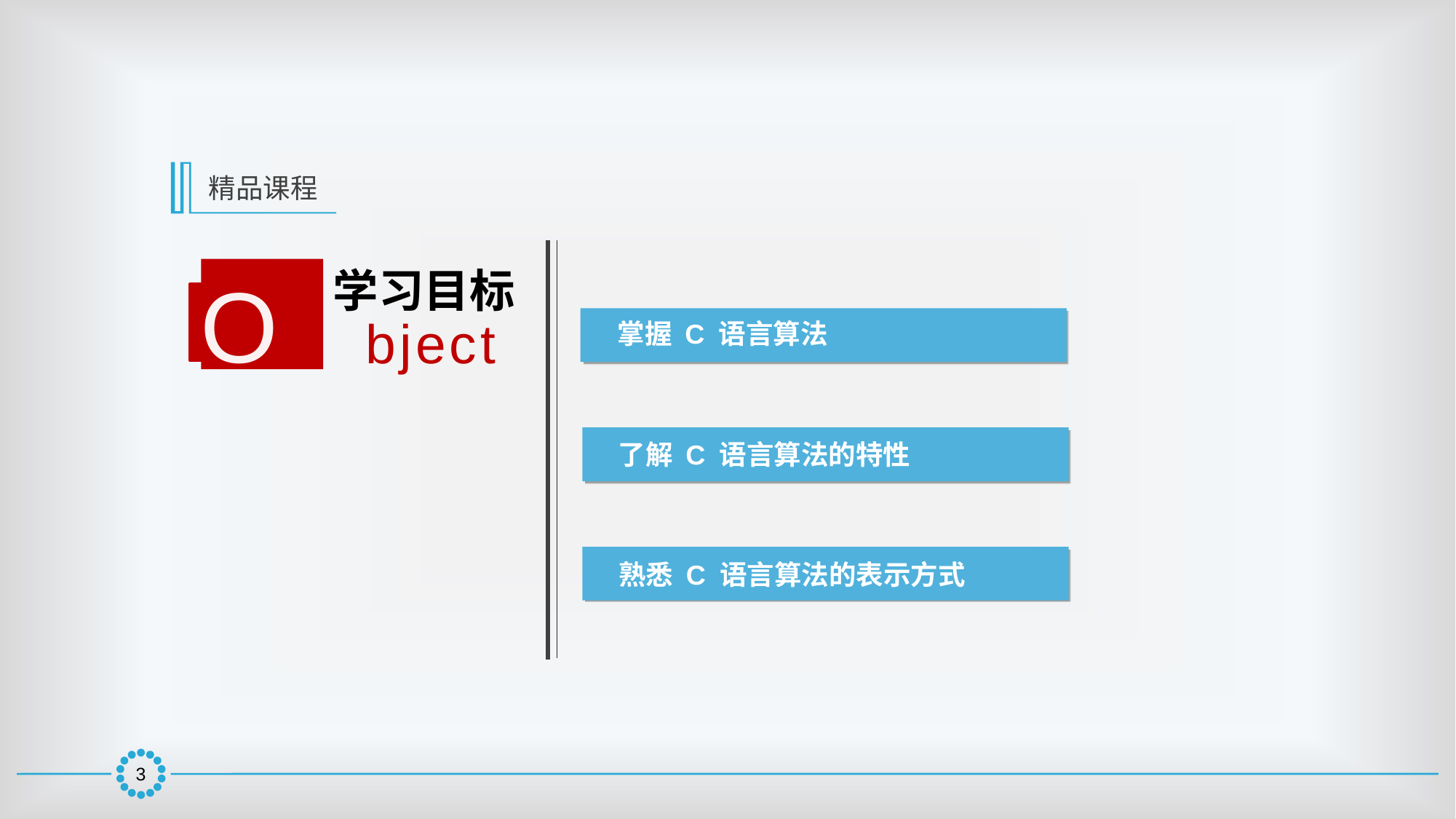

精品课程
学习目标

O

bject

掌握 C 语言算法

了解 C 语言算法的特性

熟悉 C 语言算法的表示方式

3